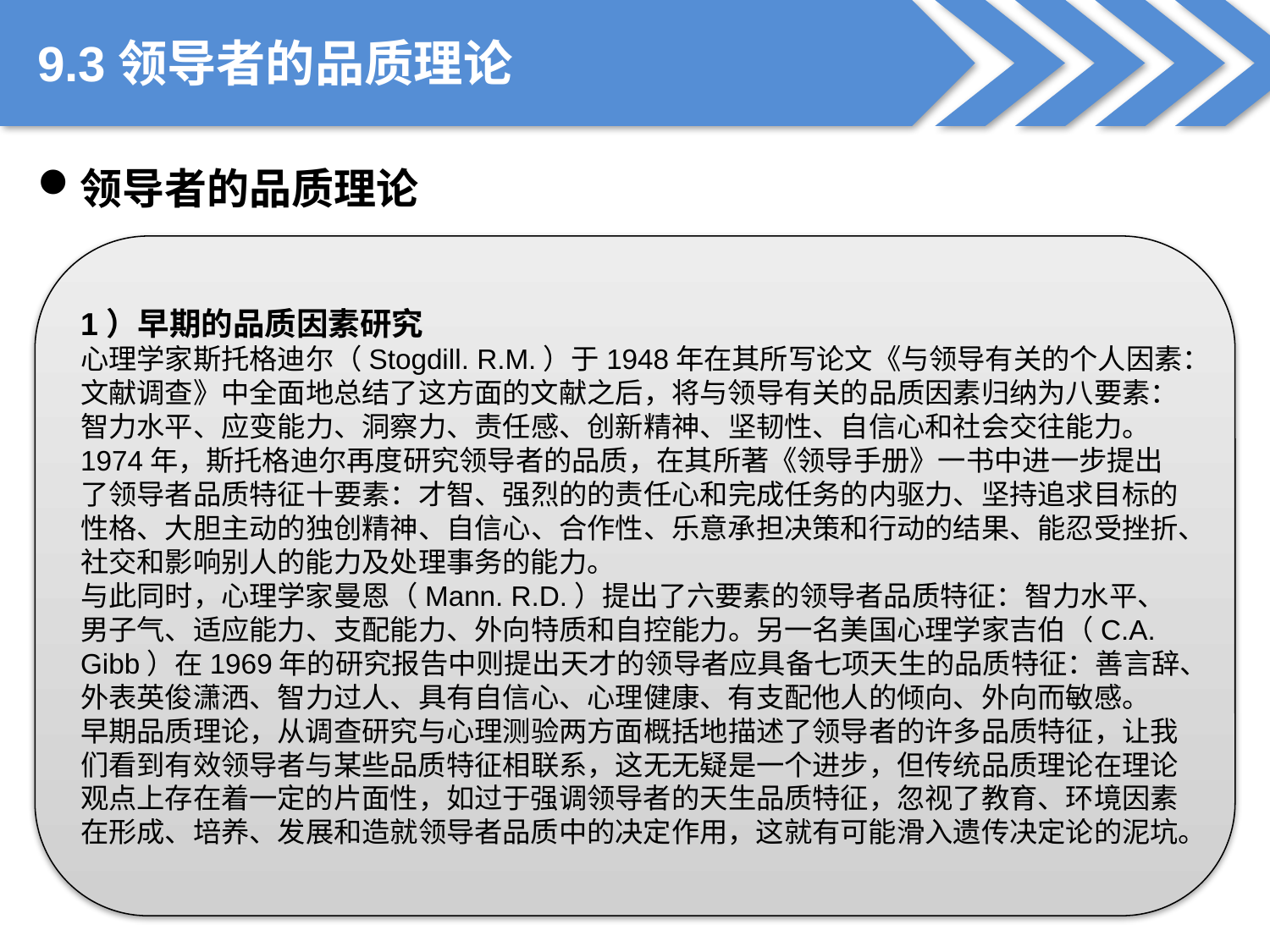

9.3领导者的品质理论
领导者的品质理论
1）早期的品质因素研究
心理学家斯托格迪尔（Stogdill. R.M.）于1948年在其所写论文《与领导有关的个人因素：文献调查》中全面地总结了这方面的文献之后，将与领导有关的品质因素归纳为八要素：智力水平、应变能力、洞察力、责任感、创新精神、坚韧性、自信心和社会交往能力。
1974年，斯托格迪尔再度研究领导者的品质，在其所著《领导手册》一书中进一步提出了领导者品质特征十要素：才智、强烈的的责任心和完成任务的内驱力、坚持追求目标的性格、大胆主动的独创精神、自信心、合作性、乐意承担决策和行动的结果、能忍受挫折、社交和影响别人的能力及处理事务的能力。
与此同时，心理学家曼恩（Mann. R.D.）提出了六要素的领导者品质特征：智力水平、男子气、适应能力、支配能力、外向特质和自控能力。另一名美国心理学家吉伯（C.A. Gibb）在1969年的研究报告中则提出天才的领导者应具备七项天生的品质特征：善言辞、外表英俊潇洒、智力过人、具有自信心、心理健康、有支配他人的倾向、外向而敏感。
早期品质理论，从调查研究与心理测验两方面概括地描述了领导者的许多品质特征，让我们看到有效领导者与某些品质特征相联系，这无无疑是一个进步，但传统品质理论在理论观点上存在着一定的片面性，如过于强调领导者的天生品质特征，忽视了教育、环境因素在形成、培养、发展和造就领导者品质中的决定作用，这就有可能滑入遗传决定论的泥坑。